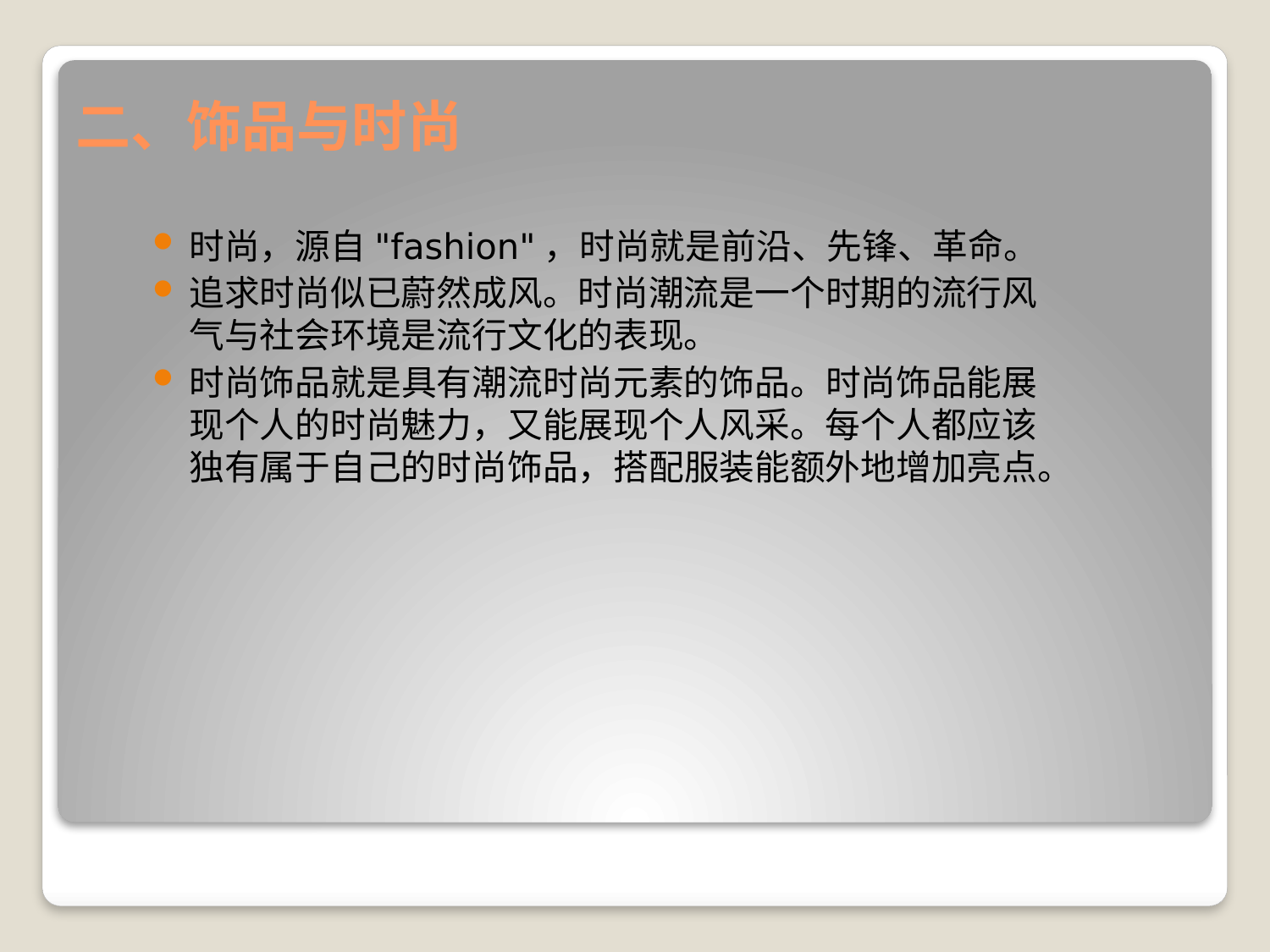

# 二、饰品与时尚
时尚，源自"fashion"，时尚就是前沿、先锋、革命。
追求时尚似已蔚然成风。时尚潮流是一个时期的流行风气与社会环境是流行文化的表现。
时尚饰品就是具有潮流时尚元素的饰品。时尚饰品能展现个人的时尚魅力，又能展现个人风采。每个人都应该独有属于自己的时尚饰品，搭配服装能额外地增加亮点。